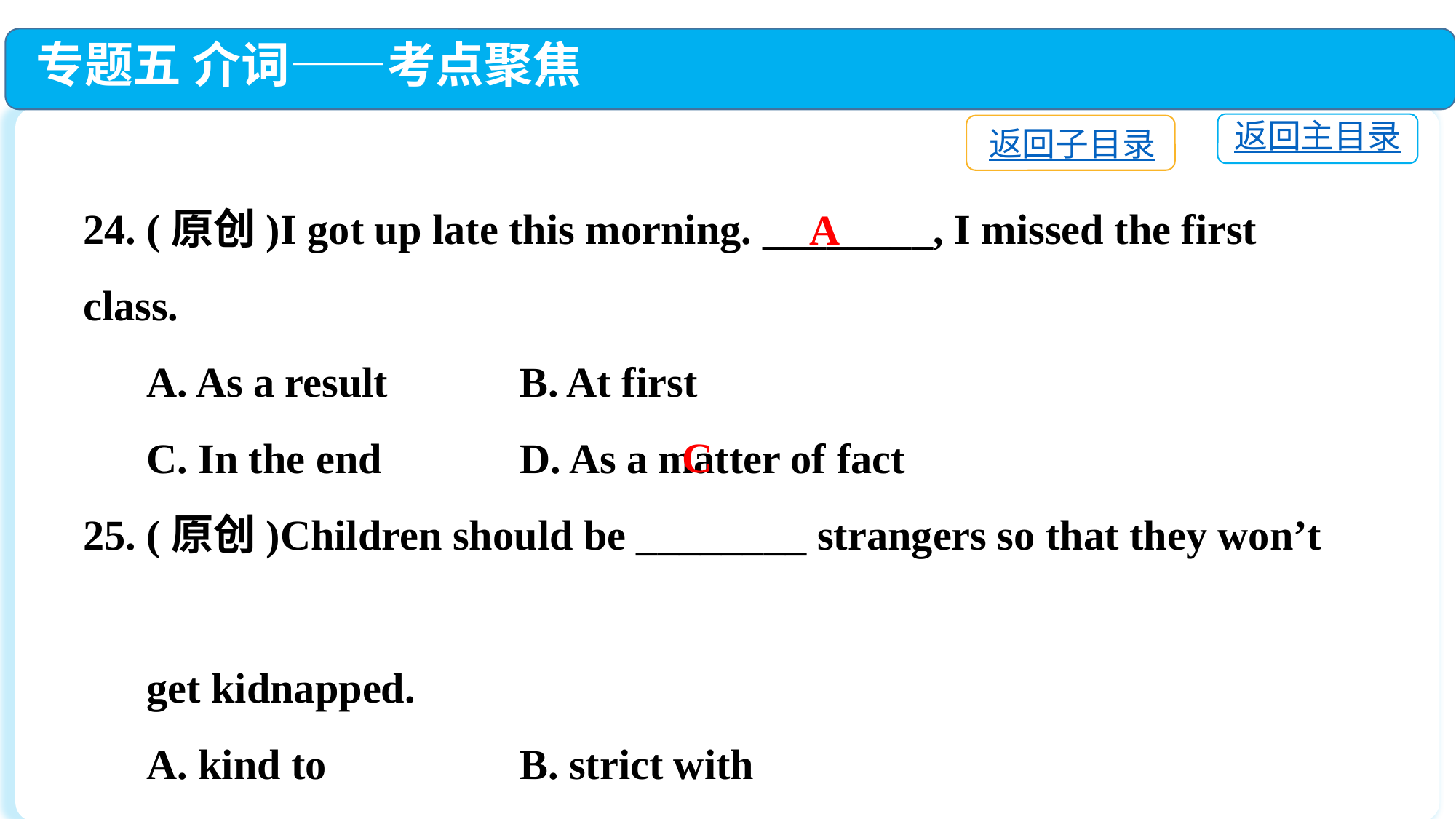

专题五 介词——考点聚焦

返回主目录

返回子目录
24. (原创)I got up late this morning. ________, I missed the first class.
      A. As a result　	B. At first
      C. In the end　	D. As a matter of fact
25. (原创)Children should be ________ strangers so that they won’t
      get kidnapped.
      A. kind to		B. strict with
      C. careful with　	D. polite to
A
C